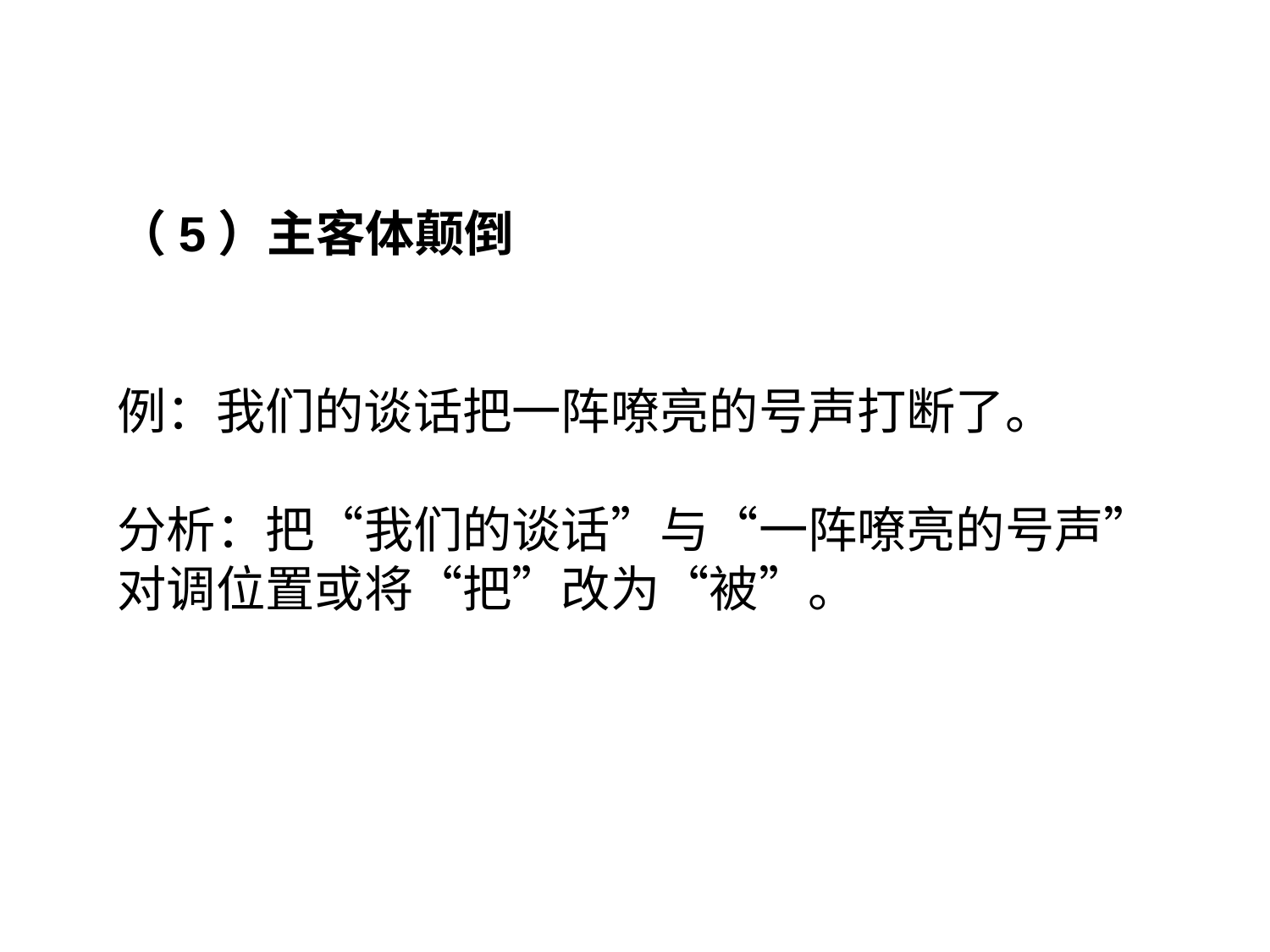

（5）主客体颠倒

例：我们的谈话把一阵嘹亮的号声打断了。

分析：把“我们的谈话”与“一阵嘹亮的号声”对调位置或将“把”改为“被”。